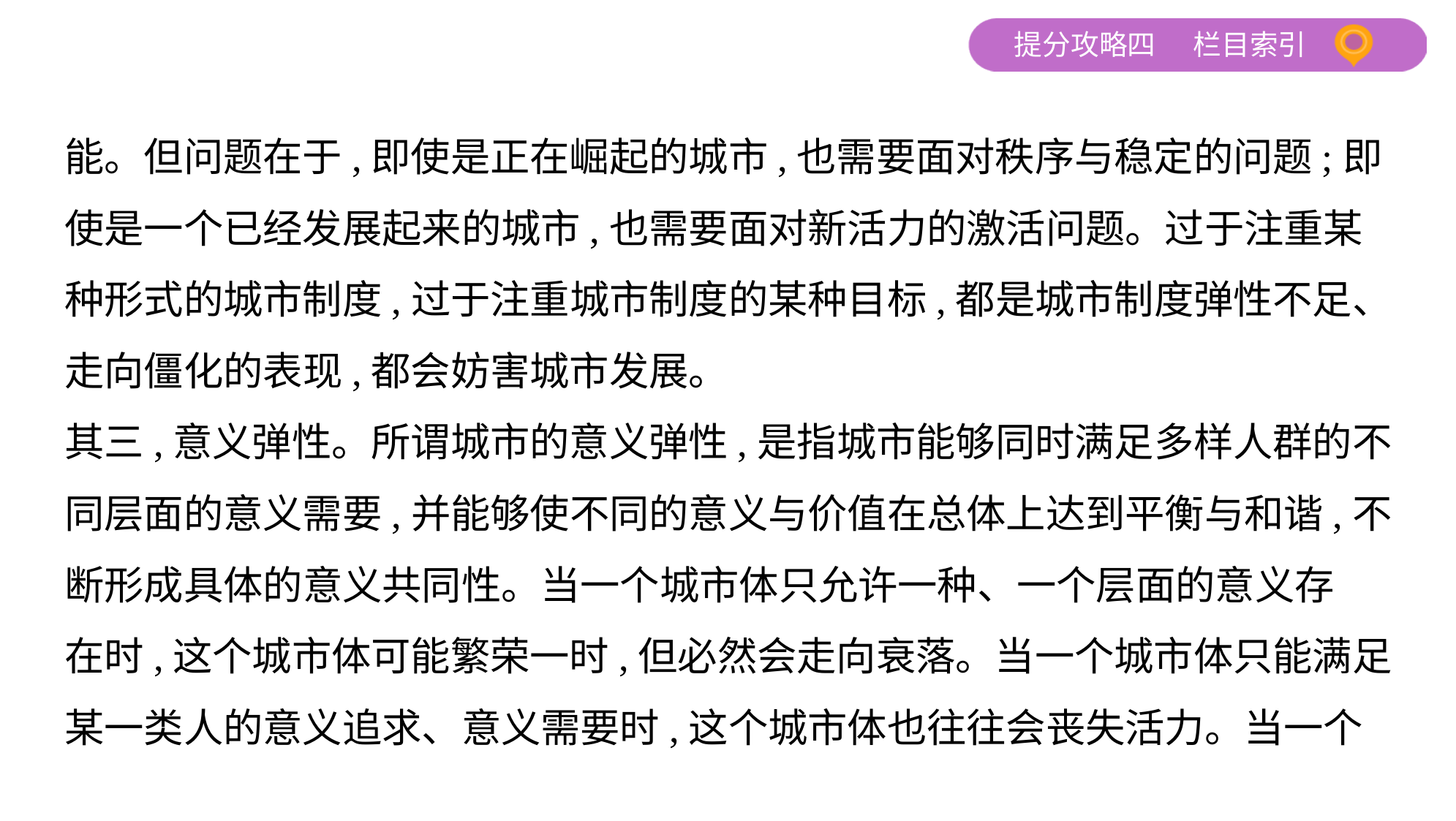

能。但问题在于,即使是正在崛起的城市,也需要面对秩序与稳定的问题;即
使是一个已经发展起来的城市,也需要面对新活力的激活问题。过于注重某
种形式的城市制度,过于注重城市制度的某种目标,都是城市制度弹性不足、
走向僵化的表现,都会妨害城市发展。
其三,意义弹性。所谓城市的意义弹性,是指城市能够同时满足多样人群的不
同层面的意义需要,并能够使不同的意义与价值在总体上达到平衡与和谐,不
断形成具体的意义共同性。当一个城市体只允许一种、一个层面的意义存
在时,这个城市体可能繁荣一时,但必然会走向衰落。当一个城市体只能满足
某一类人的意义追求、意义需要时,这个城市体也往往会丧失活力。当一个